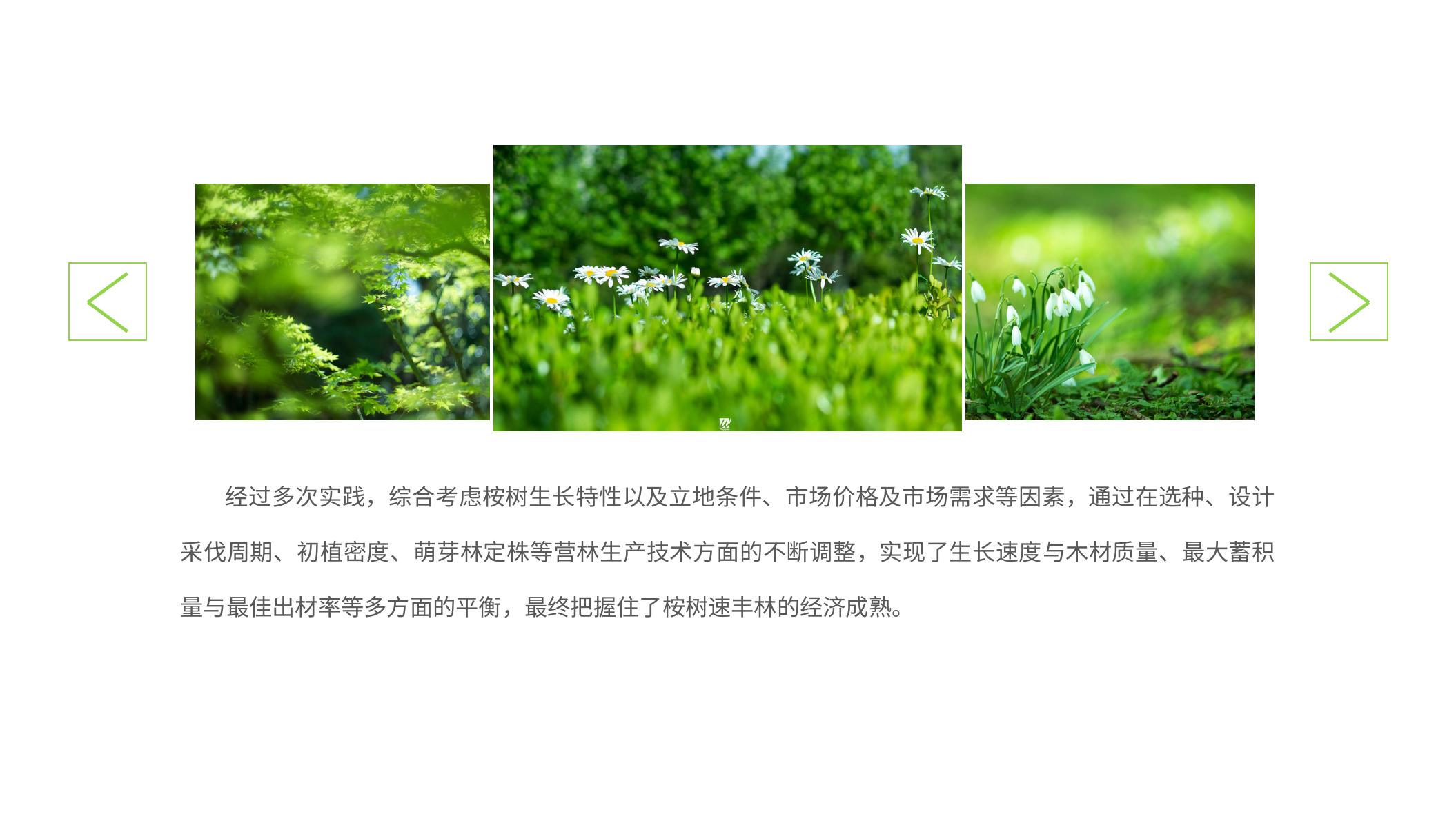

经过多次实践，综合考虑桉树生长特性以及立地条件、市场价格及市场需求等因素，通过在选种、设计采伐周期、初植密度、萌芽林定株等营林生产技术方面的不断调整，实现了生长速度与木材质量、最大蓄积量与最佳出材率等多方面的平衡，最终把握住了桉树速丰林的经济成熟。